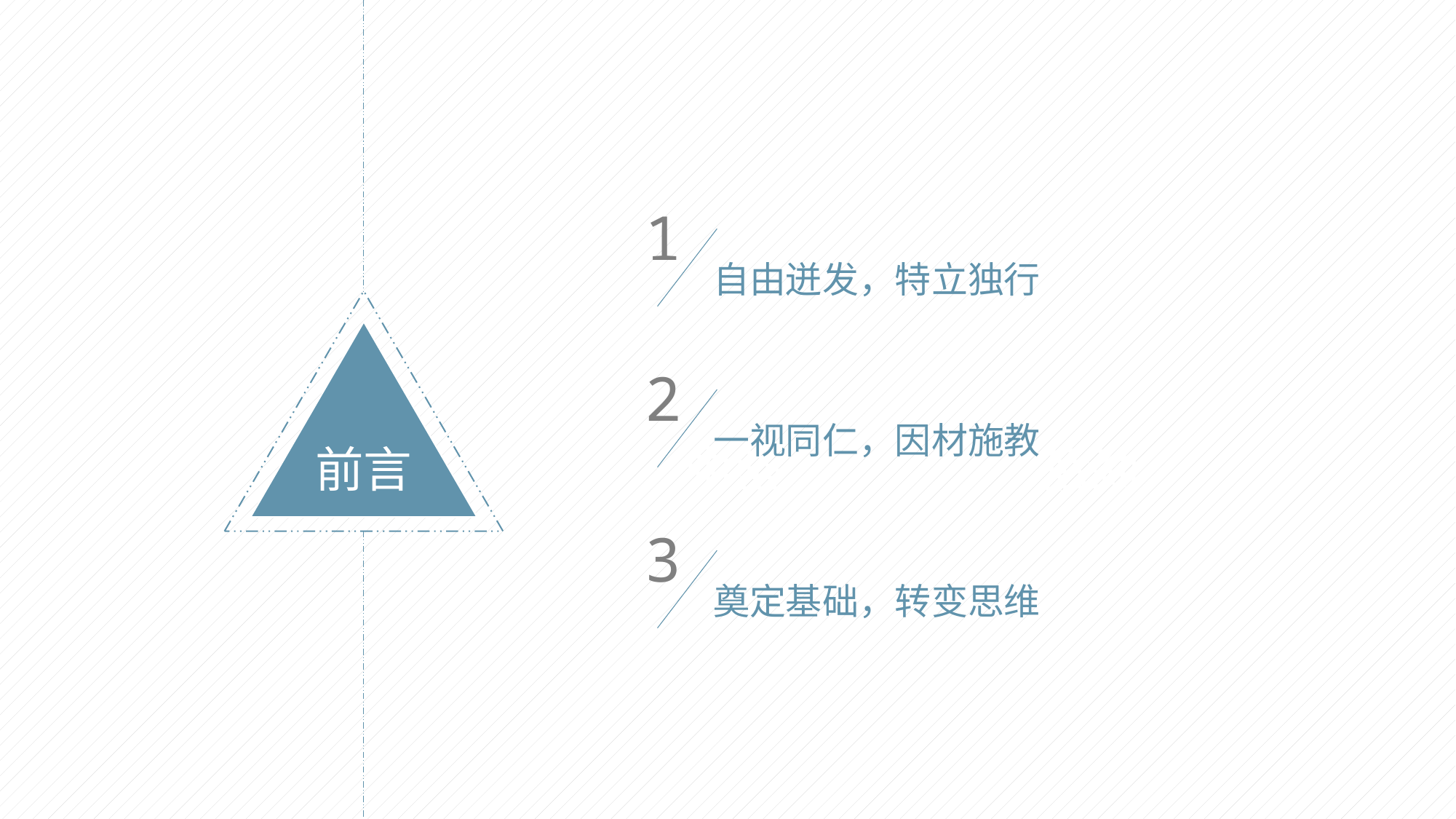

1
自由迸发，特立独行

前言
2
一视同仁，因材施教
中坚
后劲
3
奠定基础，转变思维